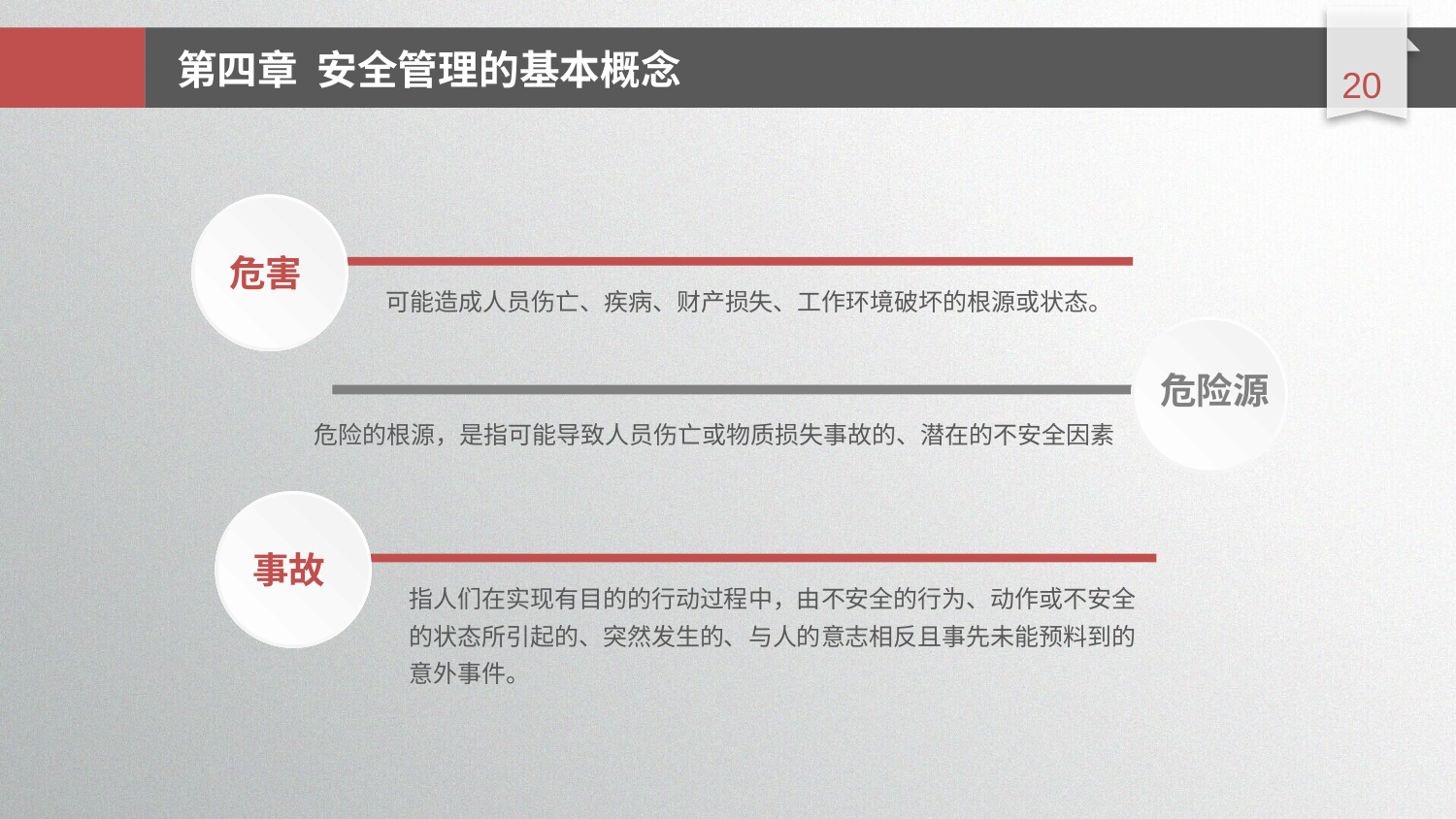

延时符
第四章  安全管理的基本概念

危害

可能造成人员伤亡、疾病、财产损失、工作环境破坏的根源或状态。

危险源

危险的根源，是指可能导致人员伤亡或物质损失事故的、潜在的不安全因素

事故

指人们在实现有目的的行动过程中，由不安全的行为、动作或不安全的状态所引起的、突然发生的、与人的意志相反且事先未能预料到的意外事件。